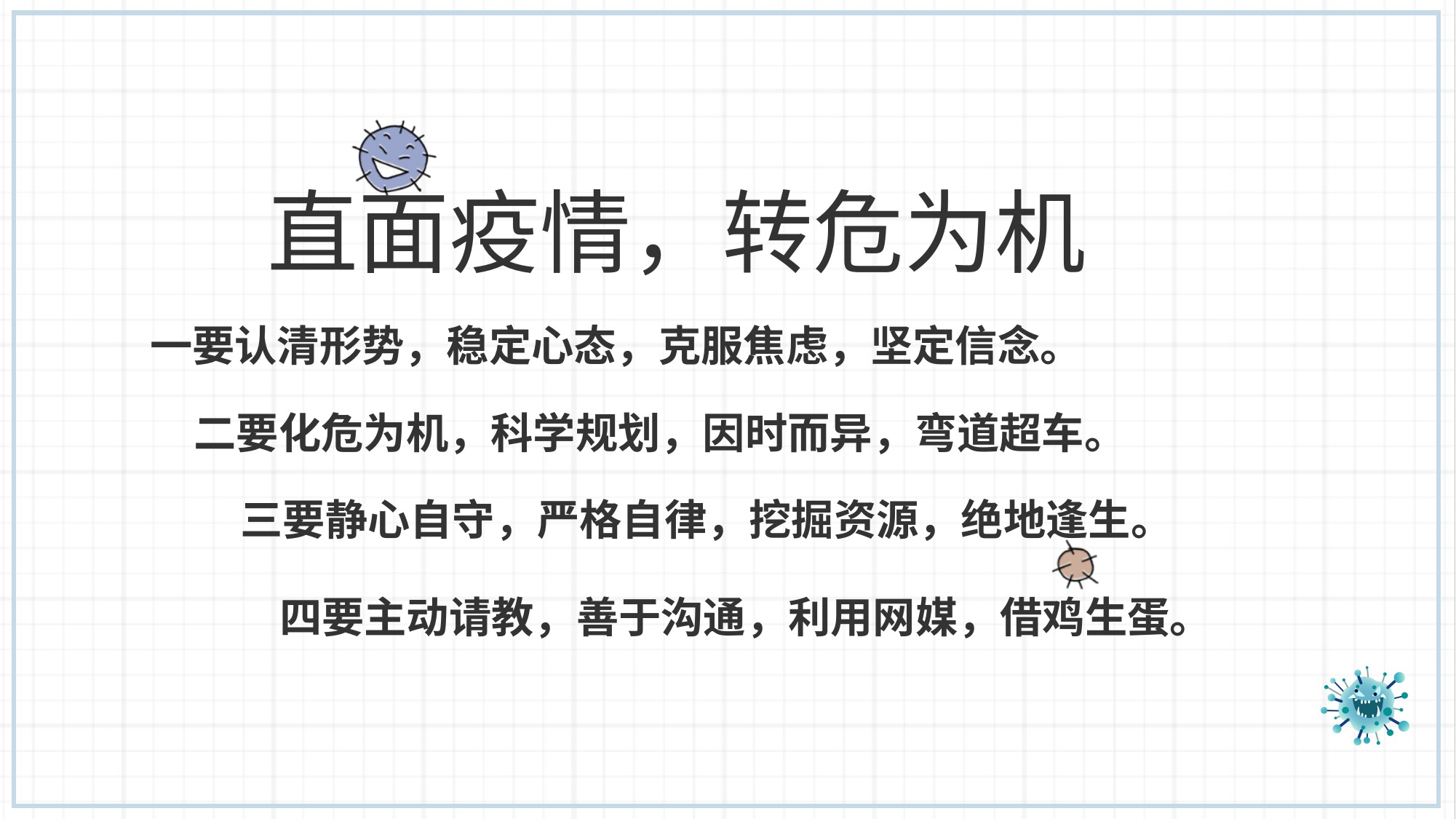

直面疫情，转危为机
一要认清形势，稳定心态，克服焦虑，坚定信念。
二要化危为机，科学规划，因时而异，弯道超车。
三要静心自守，严格自律，挖掘资源，绝地逢生。
四要主动请教，善于沟通，利用网媒，借鸡生蛋。